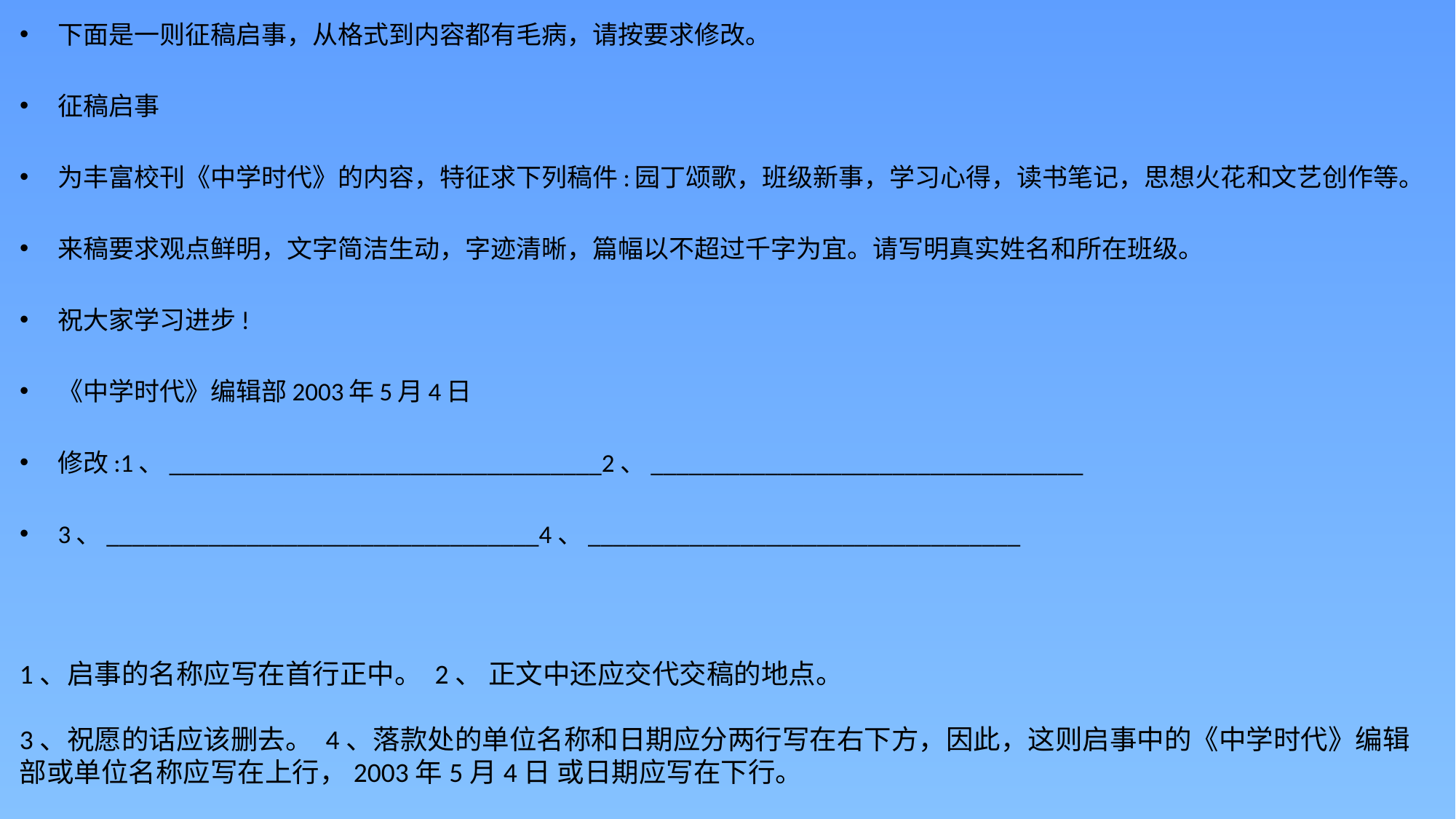

下面是一则征稿启事，从格式到内容都有毛病，请按要求修改。

征稿启事

为丰富校刊《中学时代》的内容，特征求下列稿件:园丁颂歌，班级新事，学习心得，读书笔记，思想火花和文艺创作等。

来稿要求观点鲜明，文字简洁生动，字迹清晰，篇幅以不超过千字为宜。请写明真实姓名和所在班级。

祝大家学习进步!

《中学时代》编辑部2003年5月4日

修改:1、__________________________________2、__________________________________

3、__________________________________4、__________________________________
1、启事的名称应写在首行正中。 2、 正文中还应交代交稿的地点。

3、祝愿的话应该删去。 4、落款处的单位名称和日期应分两行写在右下方，因此，这则启事中的《中学时代》编辑部或单位名称应写在上行，2003年5月4日 或日期应写在下行。